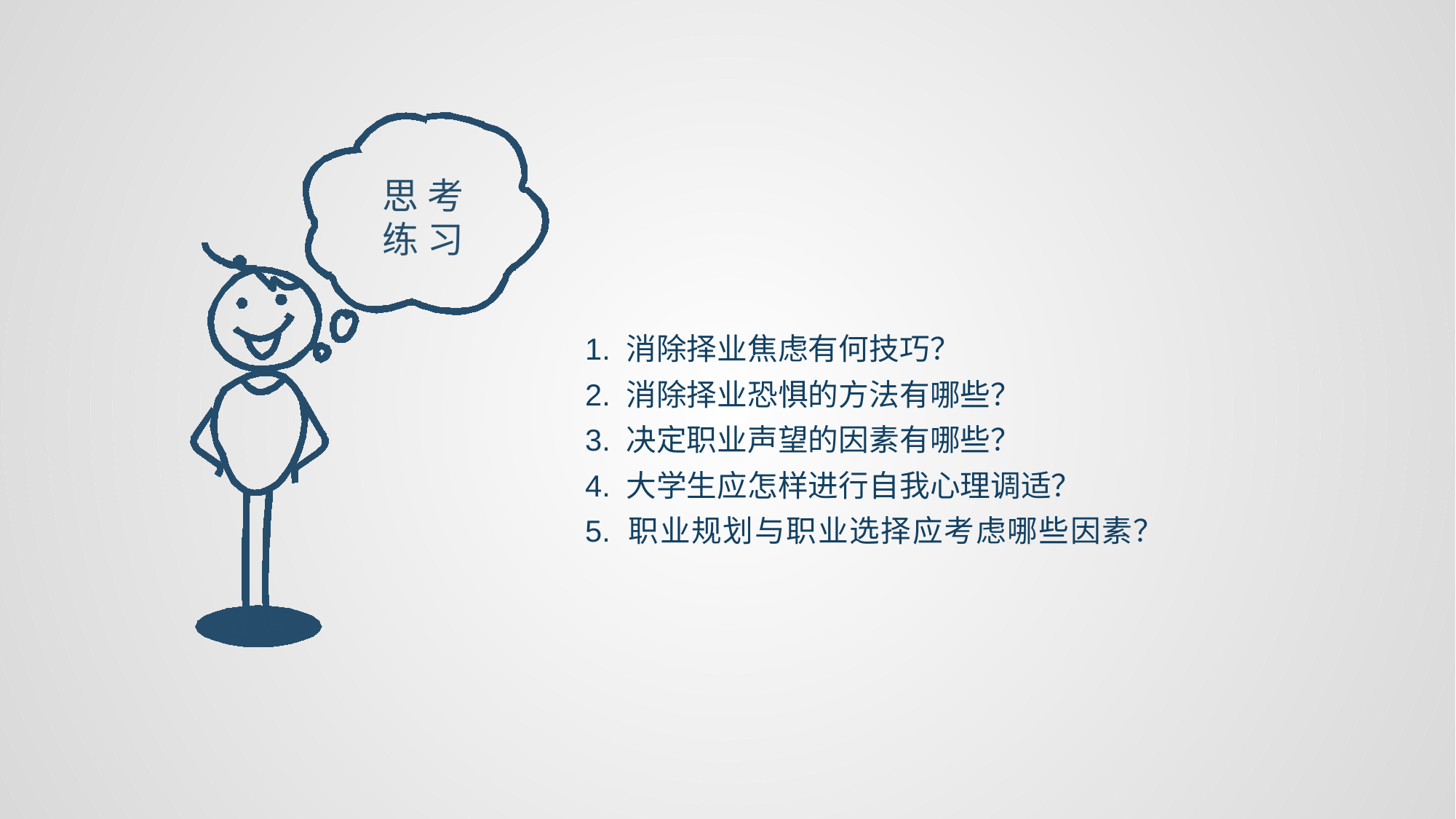

思 考练 习
1. 消除择业焦虑有何技巧？
2. 消除择业恐惧的方法有哪些？
3. 决定职业声望的因素有哪些？
4. 大学生应怎样进行自我心理调适？
5. 职业规划与职业选择应考虑哪些因素？